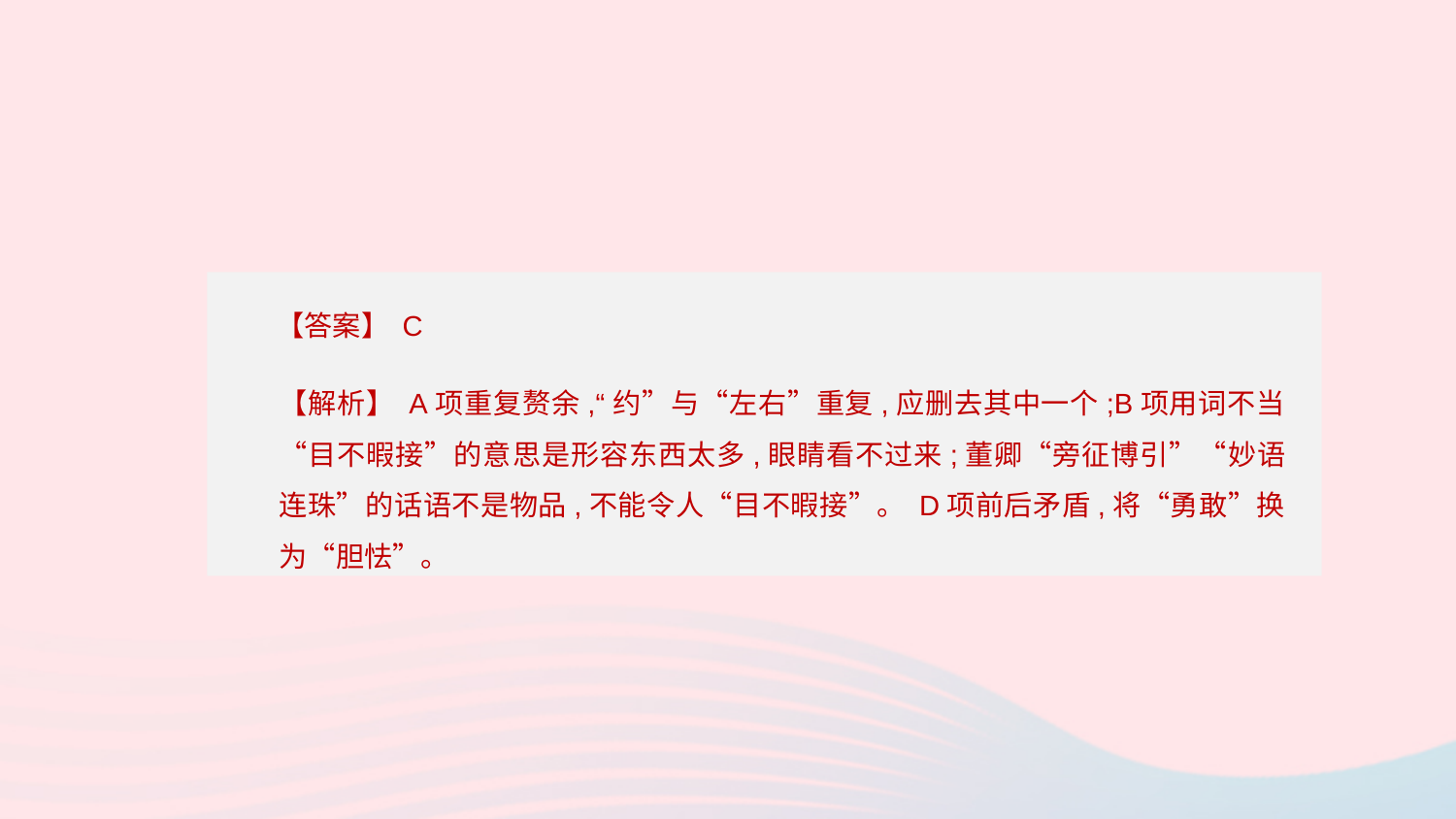

【答案】 C
【解析】 A项重复赘余,“约”与“左右”重复,应删去其中一个;B项用词不当“目不暇接”的意思是形容东西太多,眼睛看不过来;董卿“旁征博引”“妙语连珠”的话语不是物品,不能令人“目不暇接”。 D项前后矛盾,将“勇敢”换为“胆怯”。